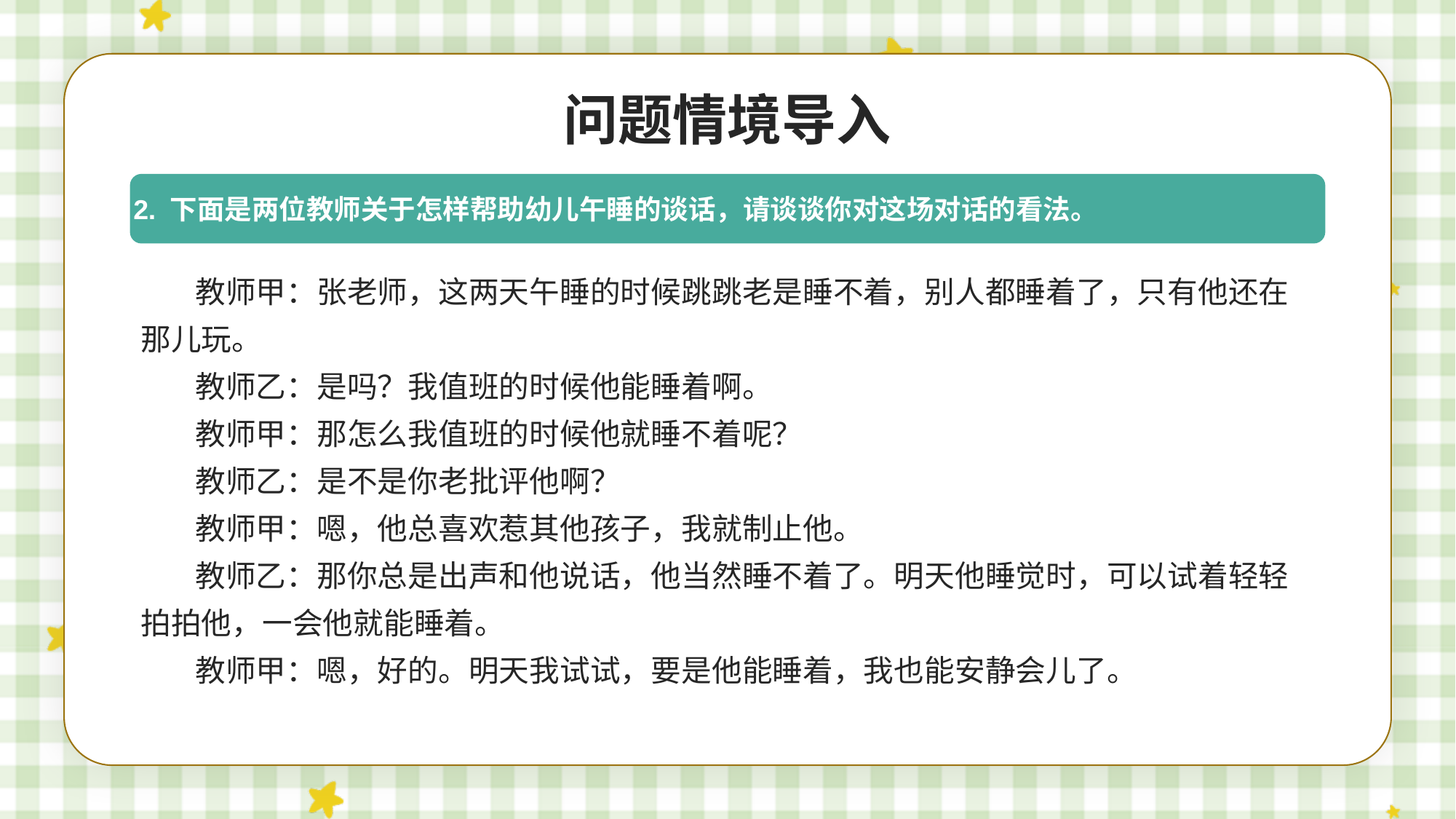

问题情境导入
2. 下面是两位教师关于怎样帮助幼儿午睡的谈话，请谈谈你对这场对话的看法。
教师甲：张老师，这两天午睡的时候跳跳老是睡不着，别人都睡着了，只有他还在那儿玩。
教师乙：是吗？我值班的时候他能睡着啊。
教师甲：那怎么我值班的时候他就睡不着呢？
教师乙：是不是你老批评他啊？
教师甲：嗯，他总喜欢惹其他孩子，我就制止他。
教师乙：那你总是出声和他说话，他当然睡不着了。明天他睡觉时，可以试着轻轻拍拍他，一会他就能睡着。
教师甲：嗯，好的。明天我试试，要是他能睡着，我也能安静会儿了。